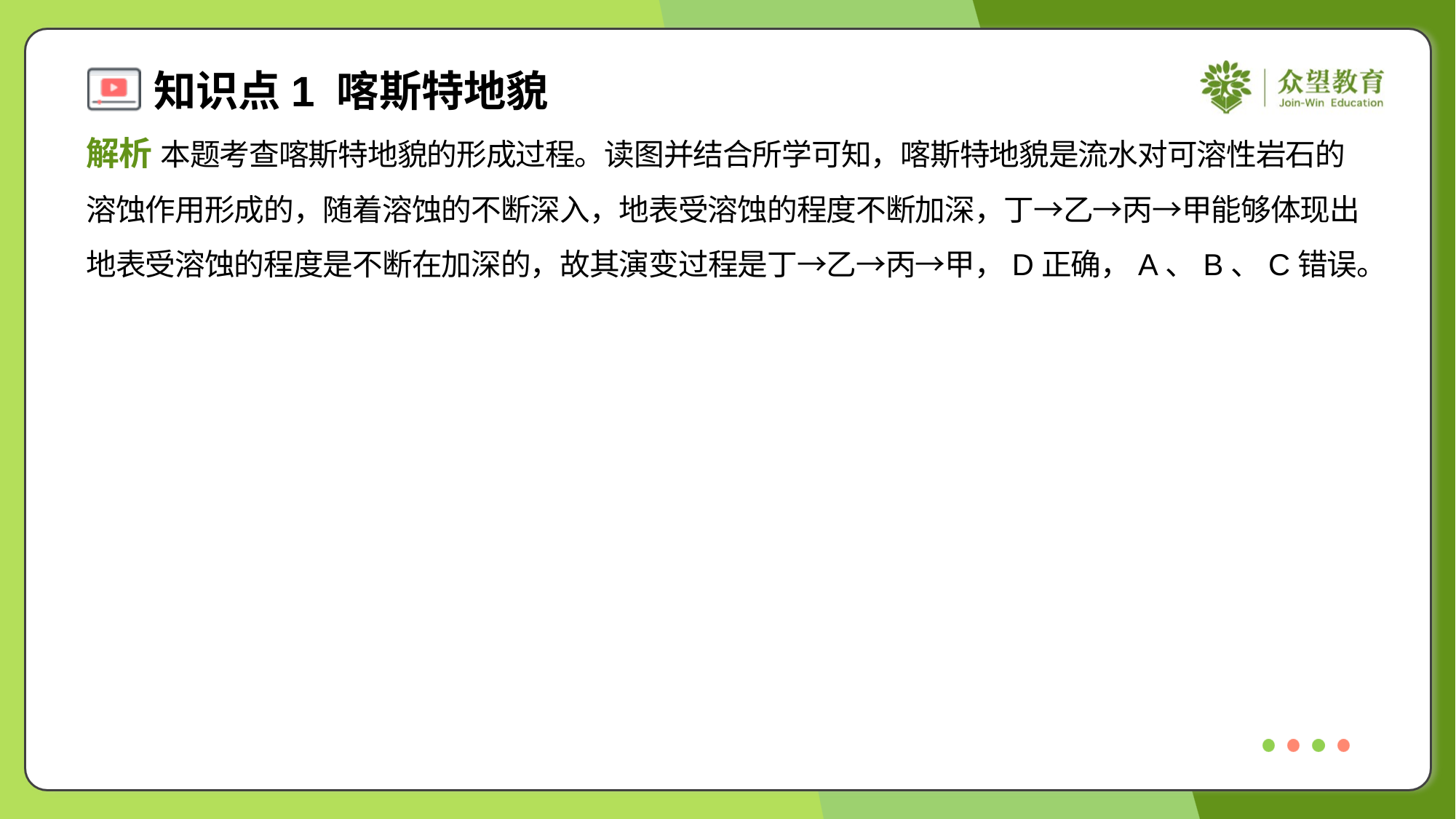

解析 本题考查喀斯特地貌的形成过程。读图并结合所学可知，喀斯特地貌是流水对可溶性岩石的
溶蚀作用形成的，随着溶蚀的不断深入，地表受溶蚀的程度不断加深，丁→乙→丙→甲能够体现出
地表受溶蚀的程度是不断在加深的，故其演变过程是丁→乙→丙→甲，D正确，A、B、C错误。